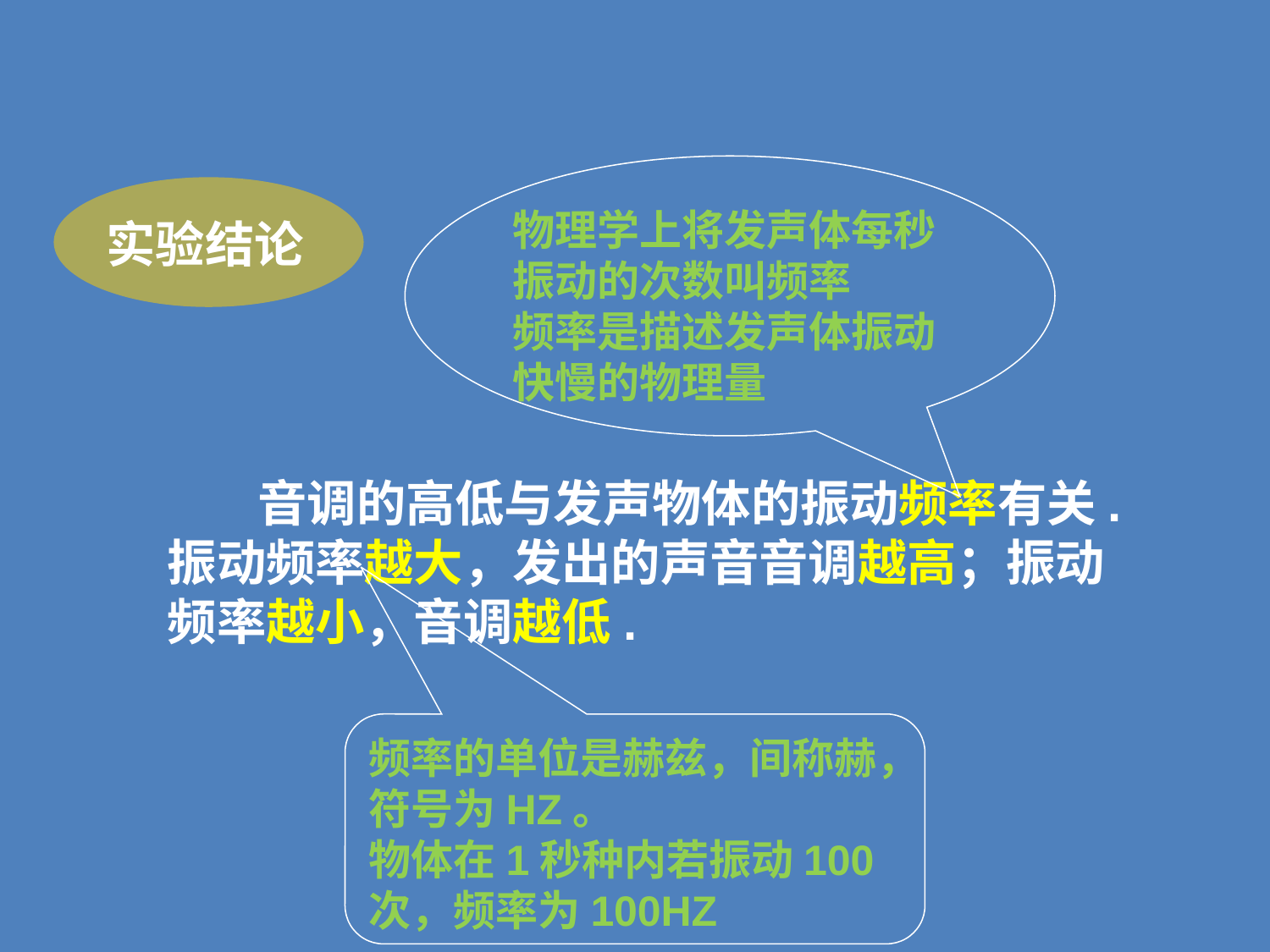

物理学上将发声体每秒振动的次数叫频率
频率是描述发声体振动快慢的物理量

实验结论
       音调的高低与发声物体的振动频率有关.振动频率越大，发出的声音音调越高；振动频率越小，音调越低.
频率的单位是赫兹，间称赫，符号为HZ。
物体在1秒种内若振动100次，频率为100HZ